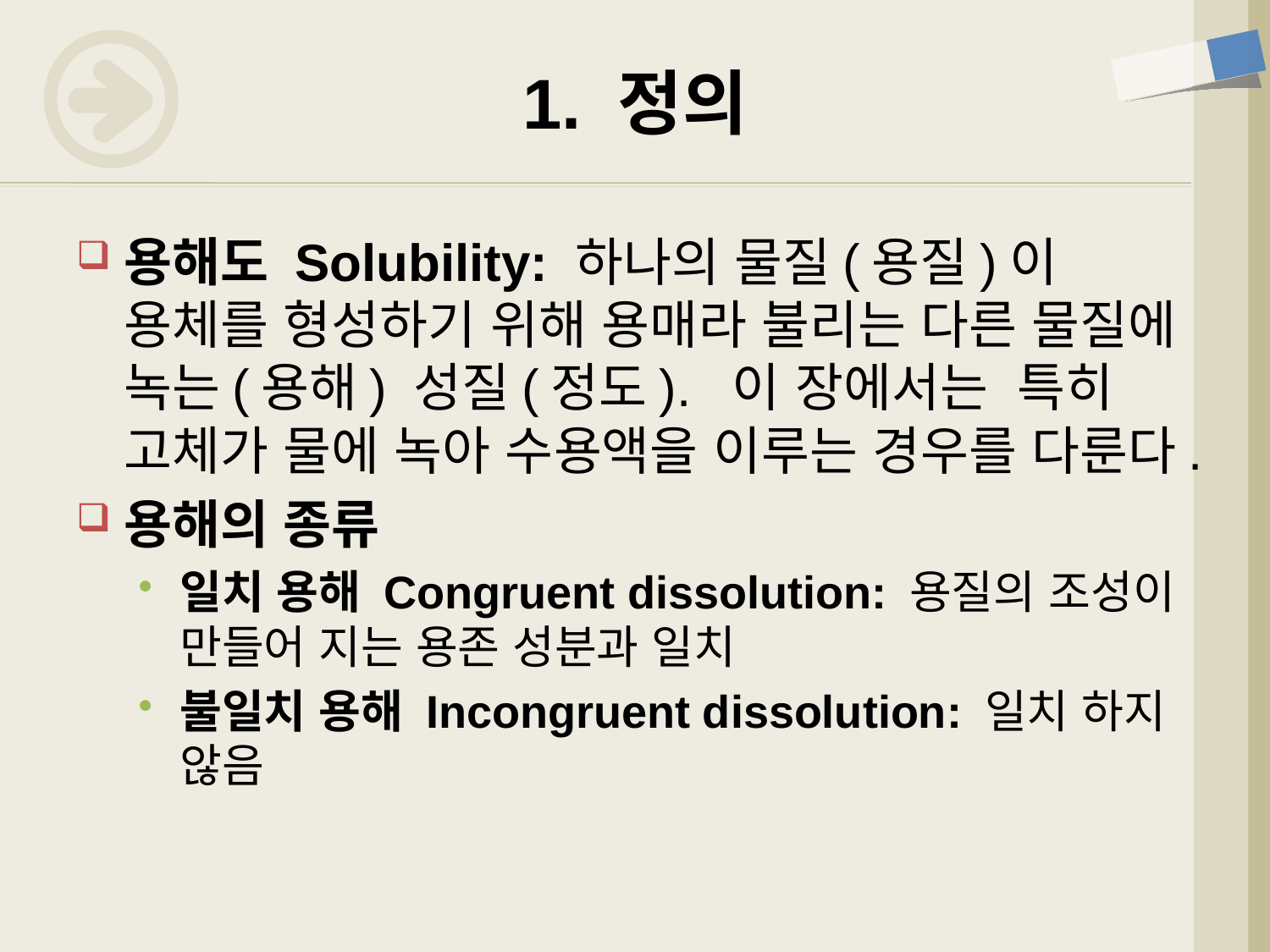

# 1. 정의
용해도 Solubility: 하나의 물질(용질)이 용체를 형성하기 위해 용매라 불리는 다른 물질에 녹는(용해) 성질(정도).  이 장에서는  특히 고체가 물에 녹아 수용액을 이루는 경우를 다룬다.
용해의 종류
일치 용해 Congruent dissolution: 용질의 조성이 만들어 지는 용존 성분과 일치
불일치 용해 Incongruent dissolution: 일치 하지 않음